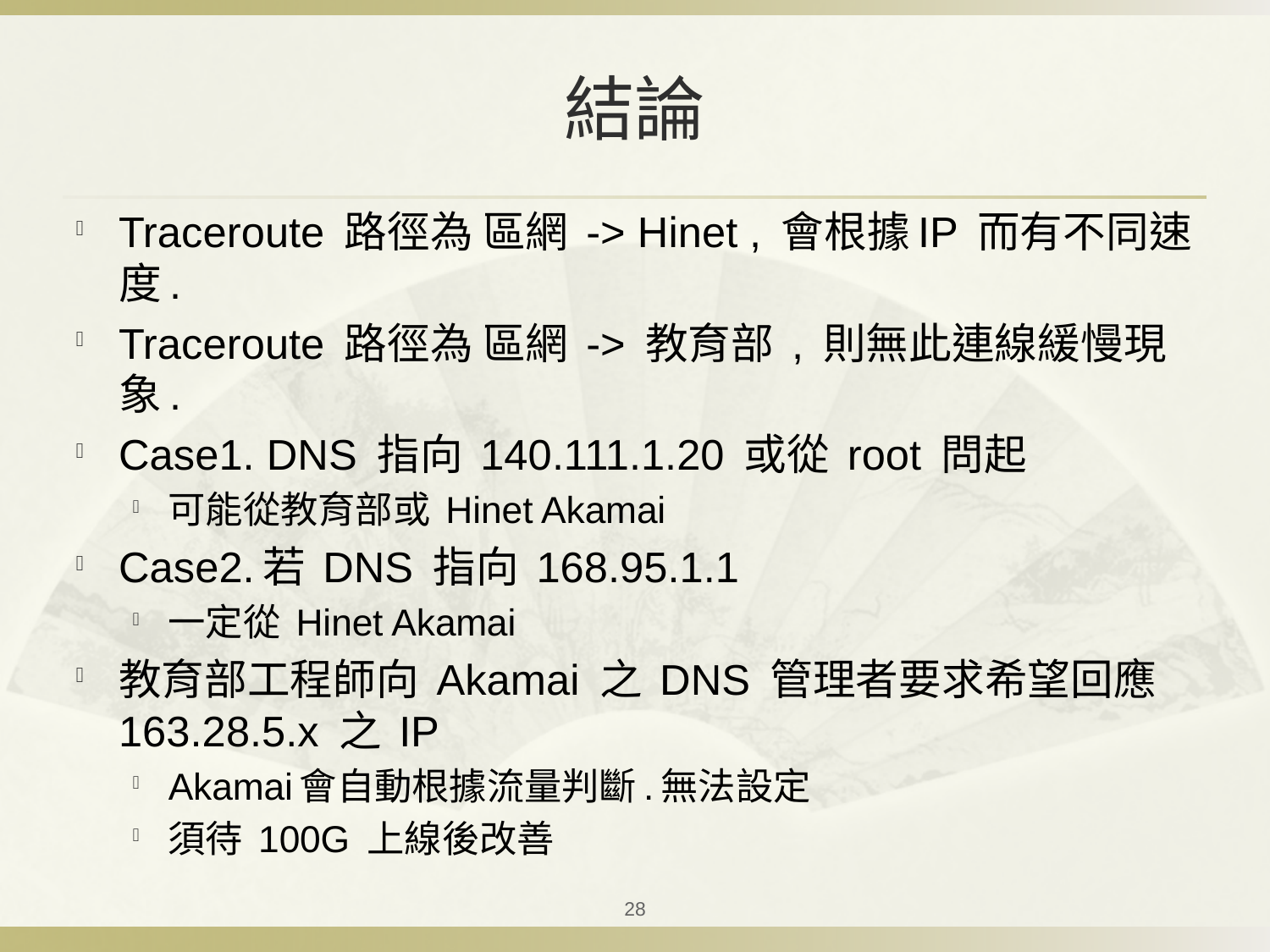

# 結論
Traceroute 路徑為 區網 -> Hinet , 會根據IP 而有不同速度.
Traceroute 路徑為 區網 -> 教育部 , 則無此連線緩慢現象.
Case1. DNS 指向 140.111.1.20 或從 root 問起
可能從教育部或 Hinet Akamai
Case2.若 DNS 指向 168.95.1.1
一定從 Hinet Akamai
教育部工程師向 Akamai 之 DNS 管理者要求希望回應 163.28.5.x 之 IP
Akamai會自動根據流量判斷.無法設定
須待 100G 上線後改善
28